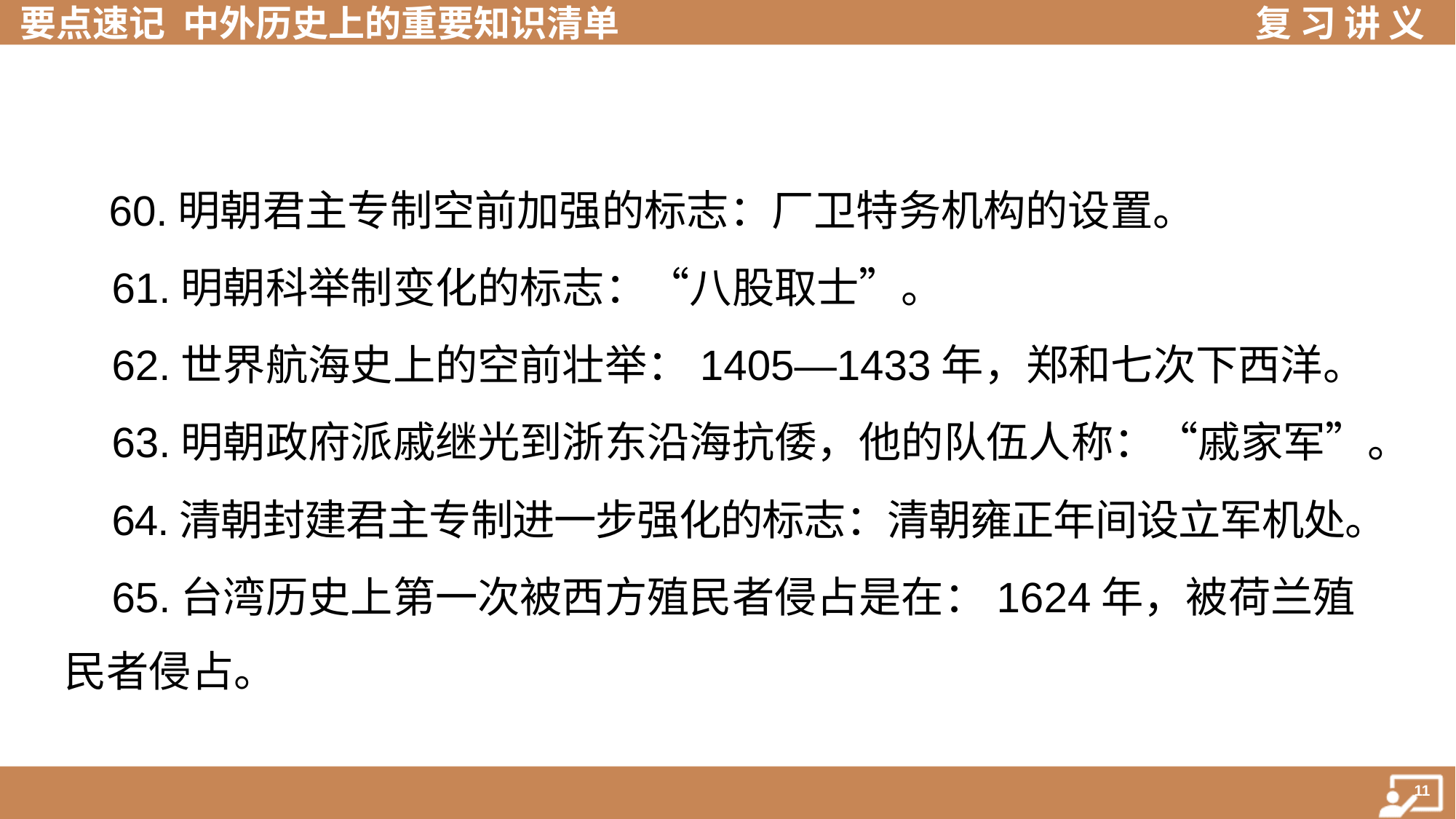

60.明朝君主专制空前加强的标志：厂卫特务机构的设置。
    61.明朝科举制变化的标志：“八股取士”。
    62.世界航海史上的空前壮举：1405—1433年，郑和七次下西洋。
    63.明朝政府派戚继光到浙东沿海抗倭，他的队伍人称：“戚家军”。
    64.清朝封建君主专制进一步强化的标志：清朝雍正年间设立军机处。
    65.台湾历史上第一次被西方殖民者侵占是在：1624年，被荷兰殖
民者侵占。